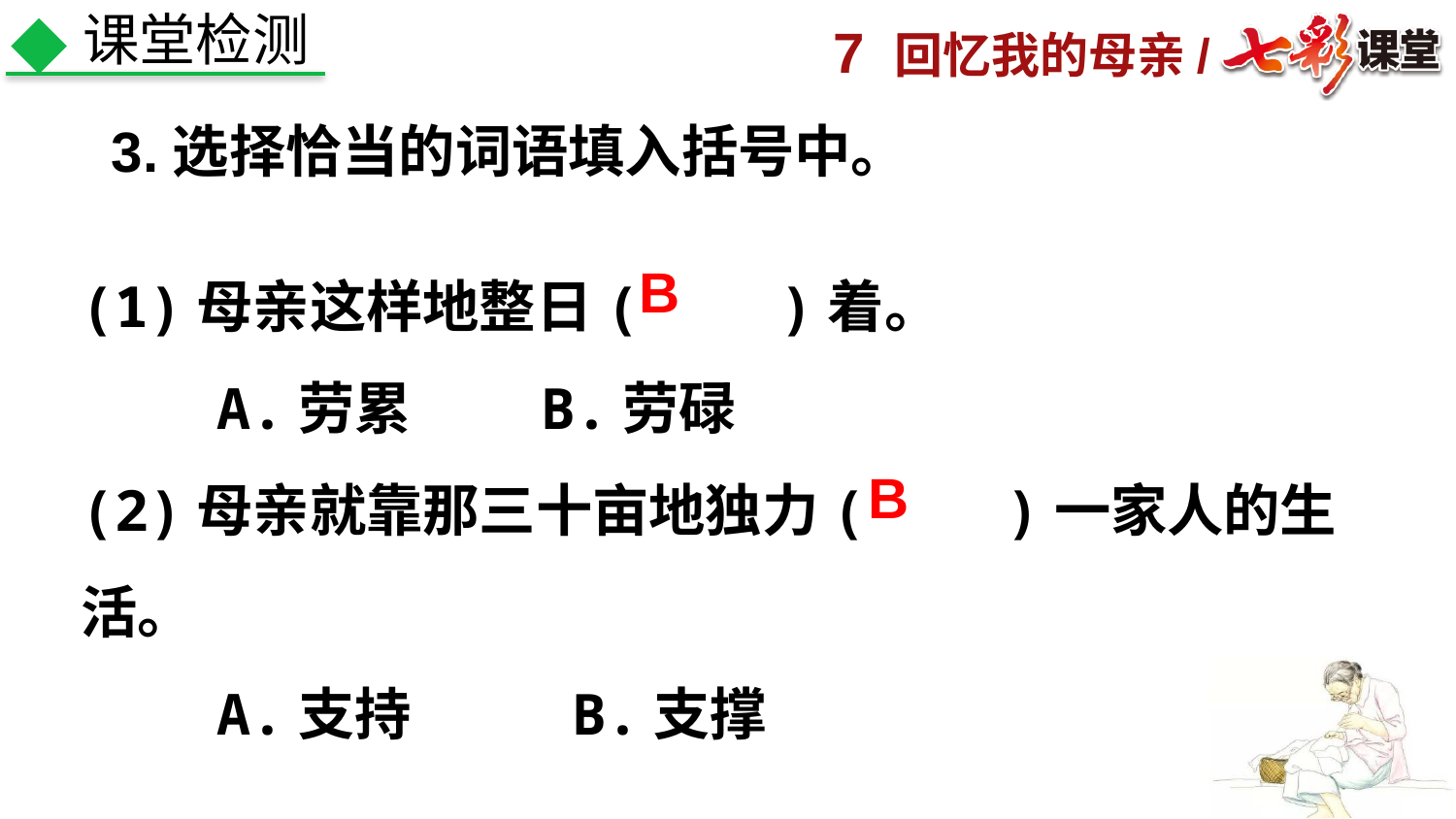

课堂检测

3.选择恰当的词语填入括号中。
(1)母亲这样地整日(　　)着。
    A.劳累         B.劳碌
(2)母亲就靠那三十亩地独力(　　)一家人的生活。
    A.支持       　B.支撑
B
B